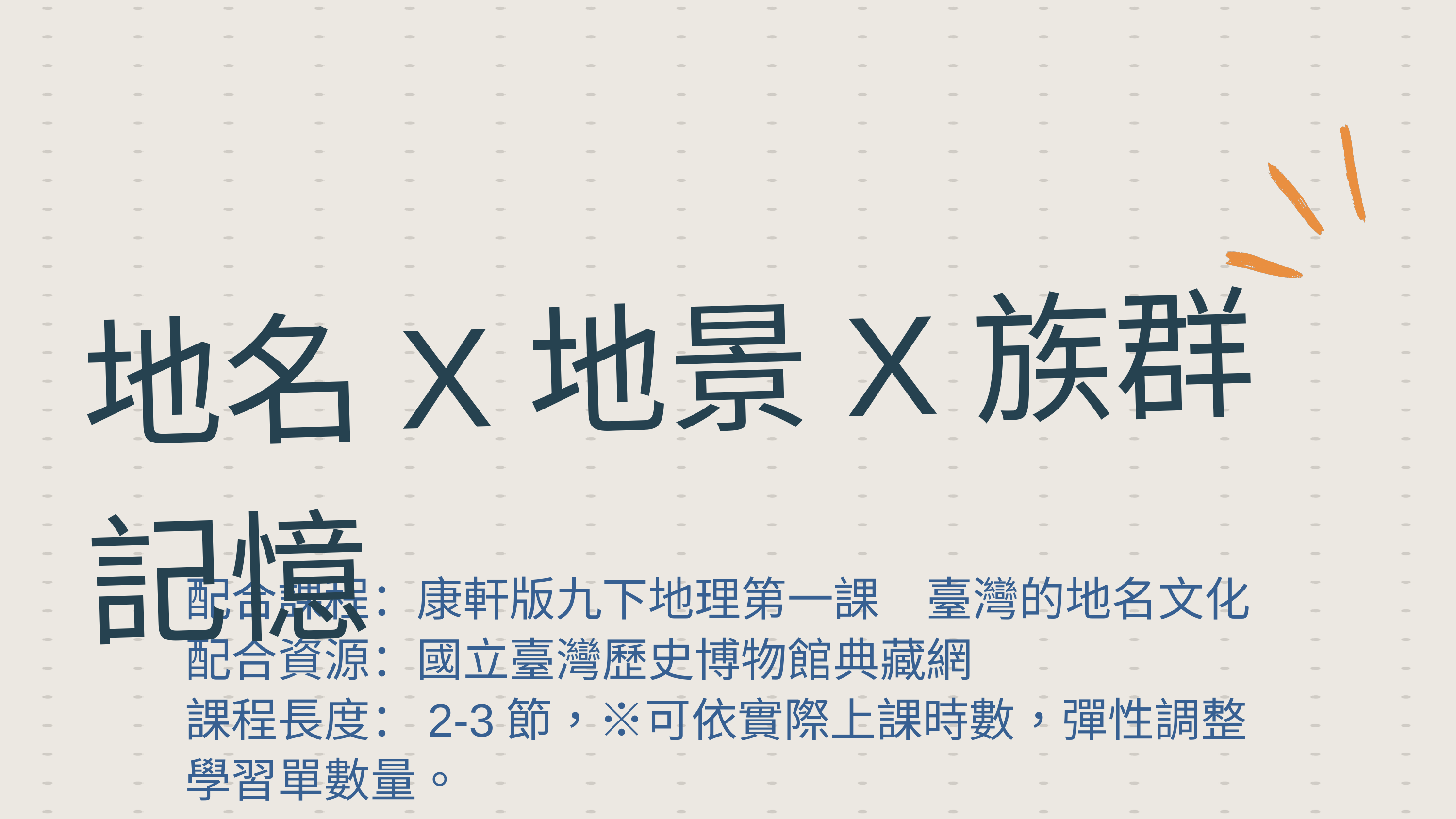

地名X地景X族群記憶
配合課程：康軒版九下地理第一課　臺灣的地名文化
配合資源：國立臺灣歷史博物館典藏網
課程長度：2-3節，※可依實際上課時數，彈性調整學習單數量。